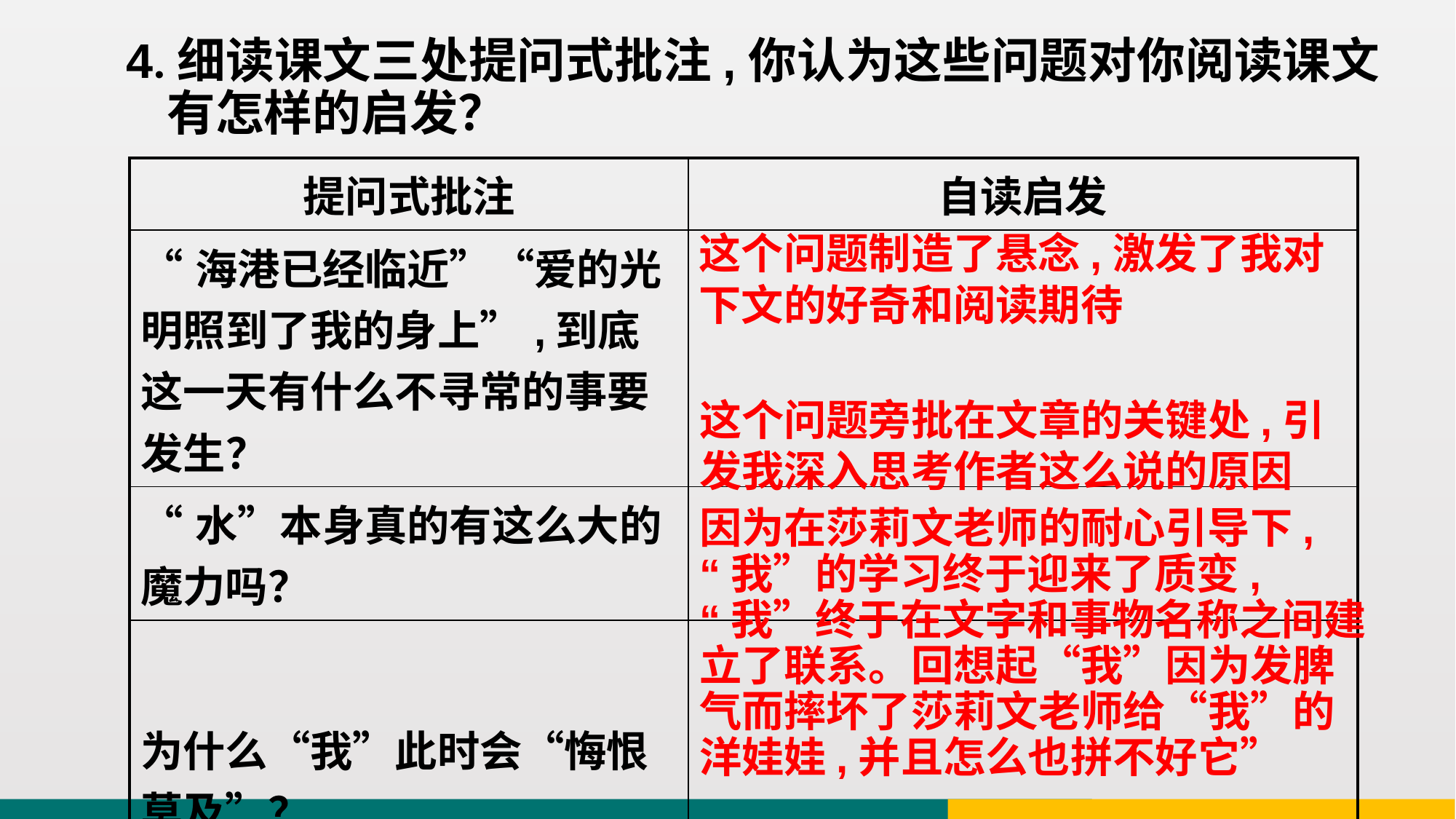

4.细读课文三处提问式批注,你认为这些问题对你阅读课文有怎样的启发？

| 提问式批注 | 自读启发 |
| --- | --- |
| “海港已经临近”“爱的光明照到了我的身上”,到底这一天有什么不寻常的事要发生？ |  |
| “水”本身真的有这么大的魔力吗？ |  |
| 为什么“我”此时会“悔恨莫及”？ |  |
这个问题制造了悬念,激发了我对下文的好奇和阅读期待
这个问题旁批在文章的关键处,引发我深入思考作者这么说的原因
因为在莎莉文老师的耐心引导下, “我”的学习终于迎来了质变,“我”终于在文字和事物名称之间建立了联系。回想起“我”因为发脾气而摔坏了莎莉文老师给“我”的洋娃娃,并且怎么也拼不好它”